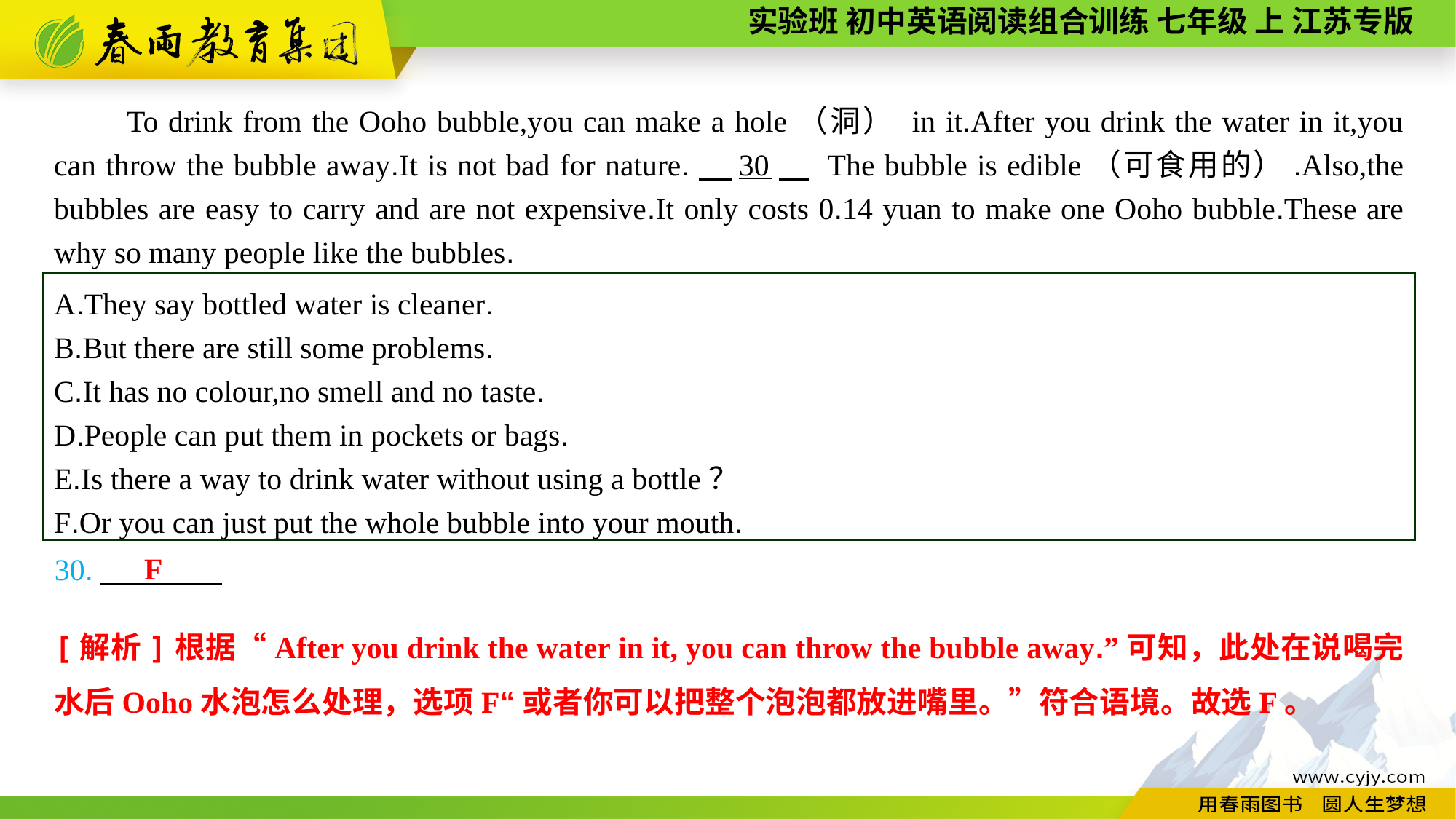

To drink from the Ooho bubble,you can make a hole（洞） in it.After you drink the water in it,you can throw the bubble away.It is not bad for nature.　30　 The bubble is edible（可食用的）.Also,the bubbles are easy to carry and are not expensive.It only costs 0.14 yuan to make one Ooho bubble.These are why so many people like the bubbles.
A.They say bottled water is cleaner.
B.But there are still some problems.
C.It has no colour,no smell and no taste.
D.People can put them in pockets or bags.
E.Is there a way to drink water without using a bottle？
F.Or you can just put the whole bubble into your mouth.

F
30.
[解析]根据“After you drink the water in it, you can throw the bubble away.”可知，此处在说喝完水后Ooho水泡怎么处理，选项F“或者你可以把整个泡泡都放进嘴里。”符合语境。故选F。